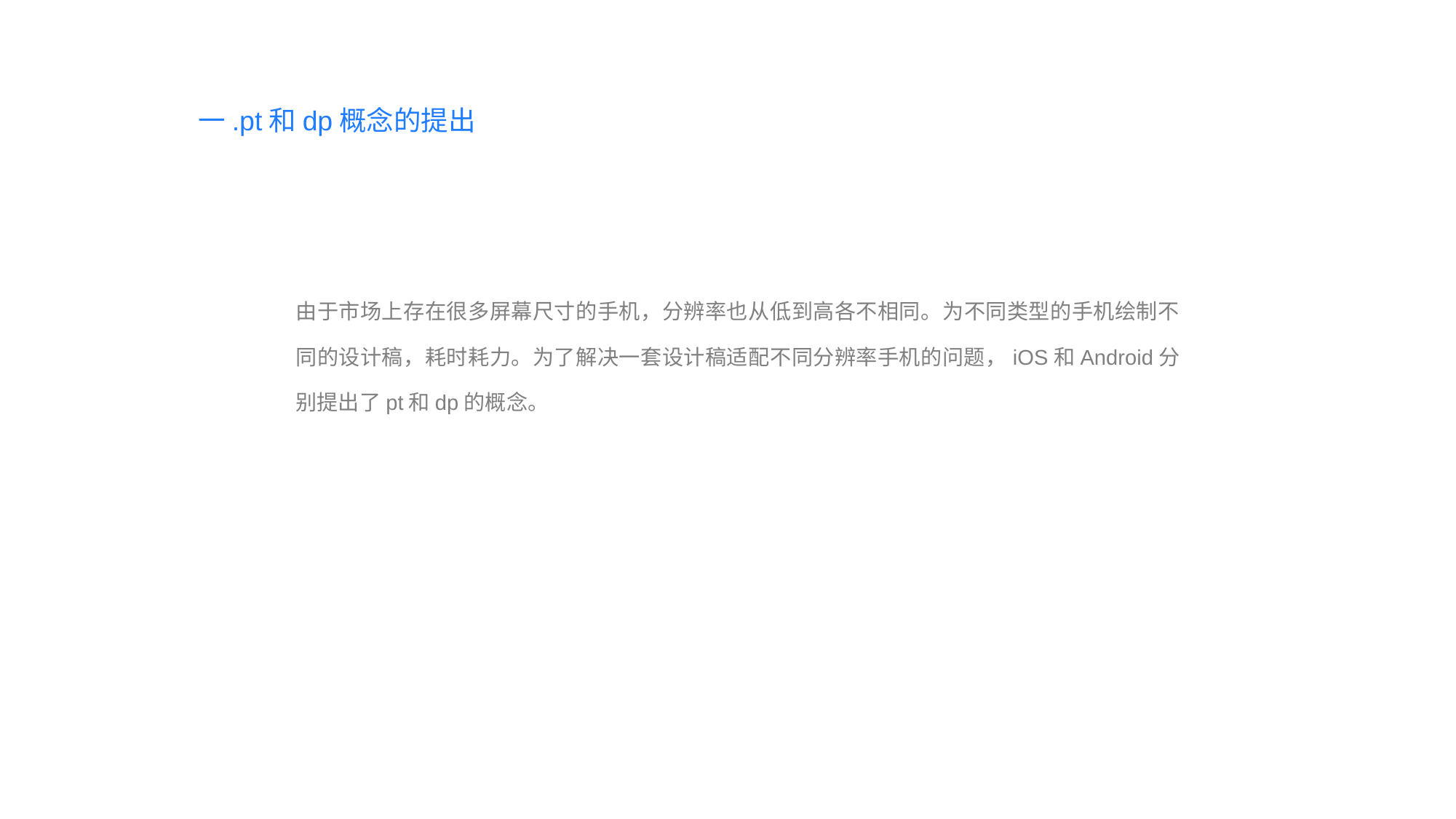

一.pt和dp概念的提出

由于市场上存在很多屏幕尺寸的手机，分辨率也从低到高各不相同。为不同类型的手机绘制不同的设计稿，耗时耗力。为了解决一套设计稿适配不同分辨率手机的问题，iOS和Android分别提出了pt和dp的概念。